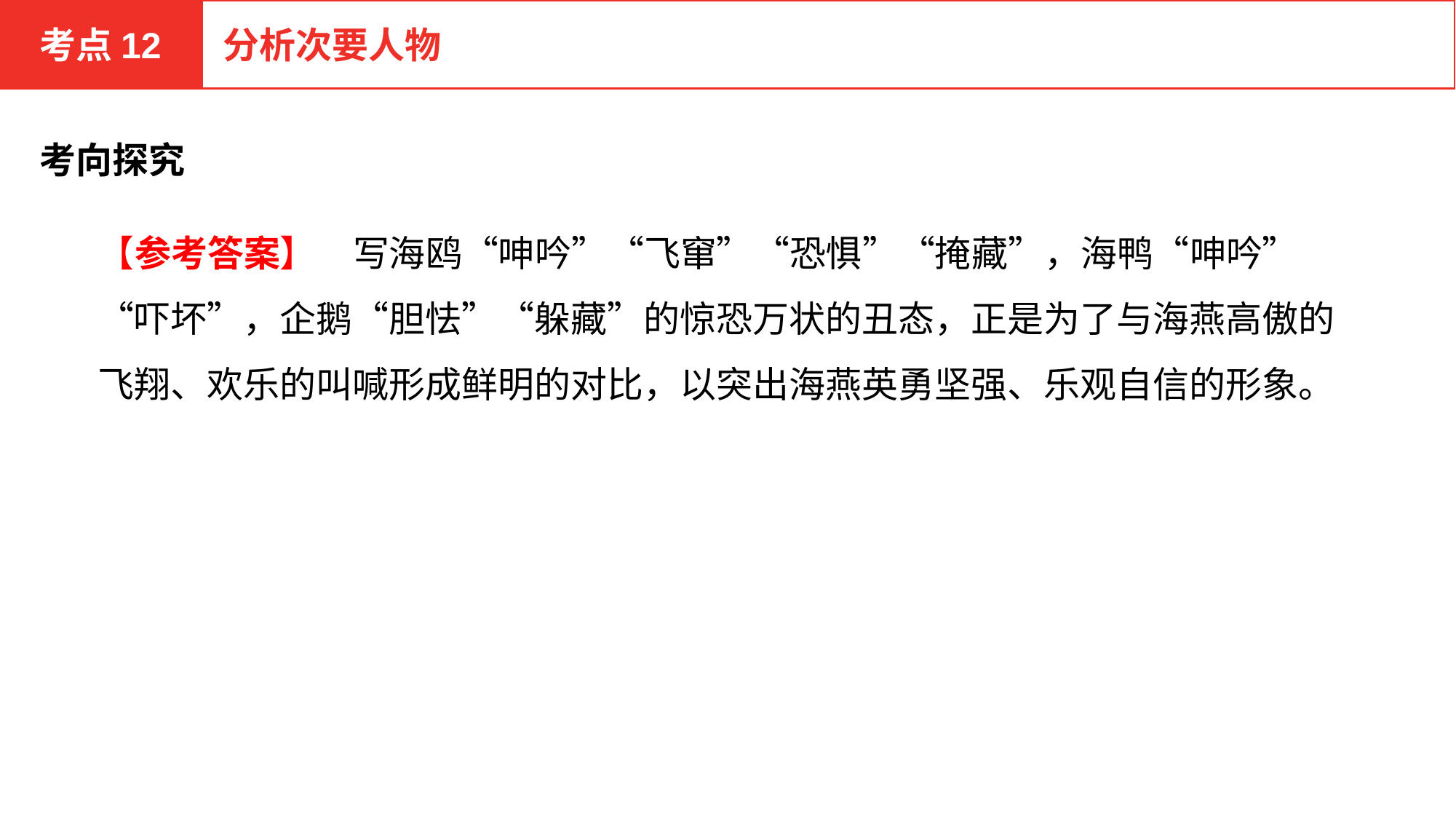

考点12
分析次要人物
考向探究

【参考答案】　写海鸥“呻吟”“飞窜”“恐惧”“掩藏”，海鸭“呻吟”“吓坏”，企鹅“胆怯”“躲藏”的惊恐万状的丑态，正是为了与海燕高傲的飞翔、欢乐的叫喊形成鲜明的对比，以突出海燕英勇坚强、乐观自信的形象。